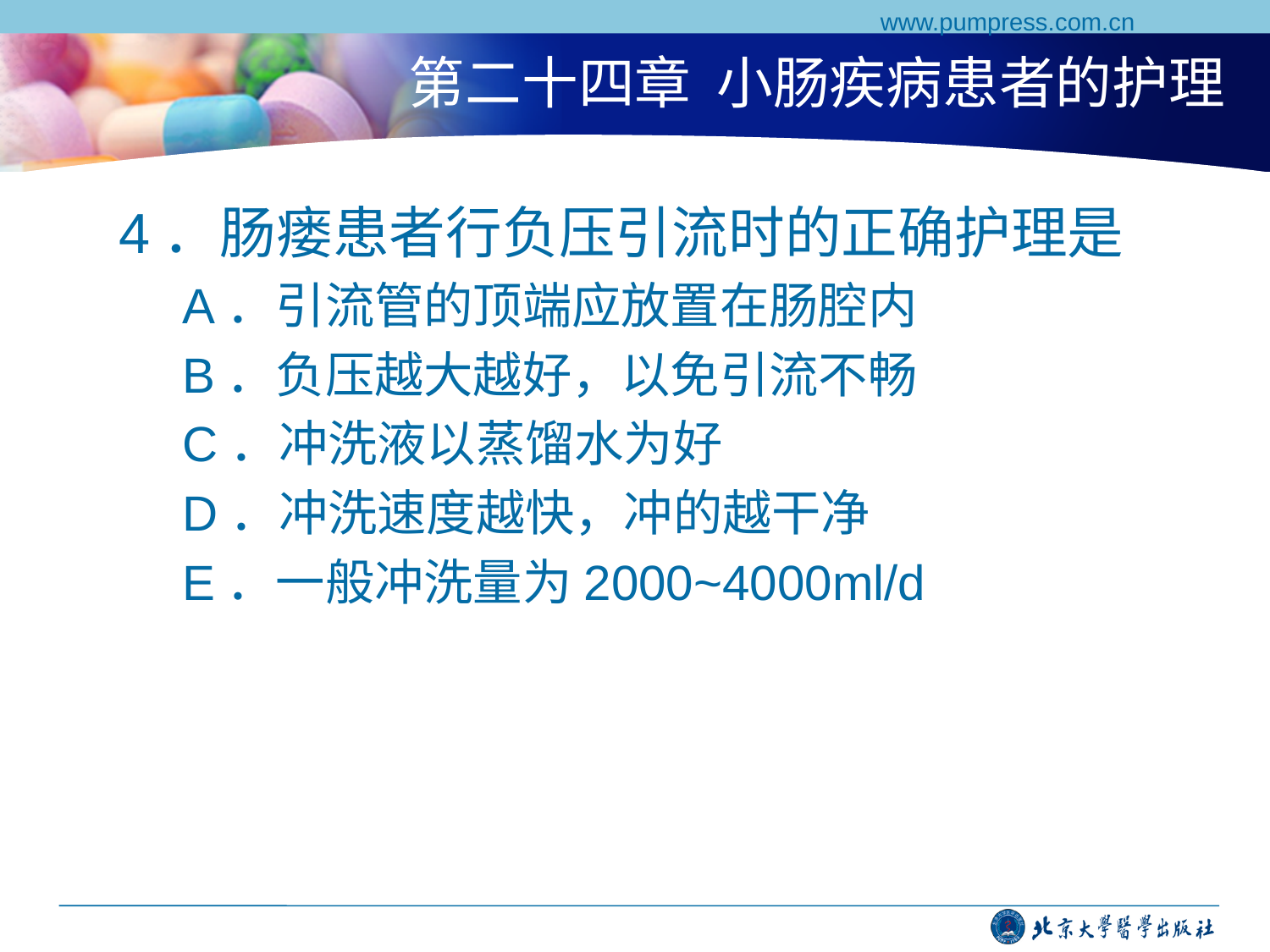

www.pumpress.com.cn
# 第二十四章  小肠疾病患者的护理
4．肠瘘患者行负压引流时的正确护理是
A．引流管的顶端应放置在肠腔内
B．负压越大越好，以免引流不畅
C．冲洗液以蒸馏水为好
D．冲洗速度越快，冲的越干净
E．一般冲洗量为2000~4000ml/d